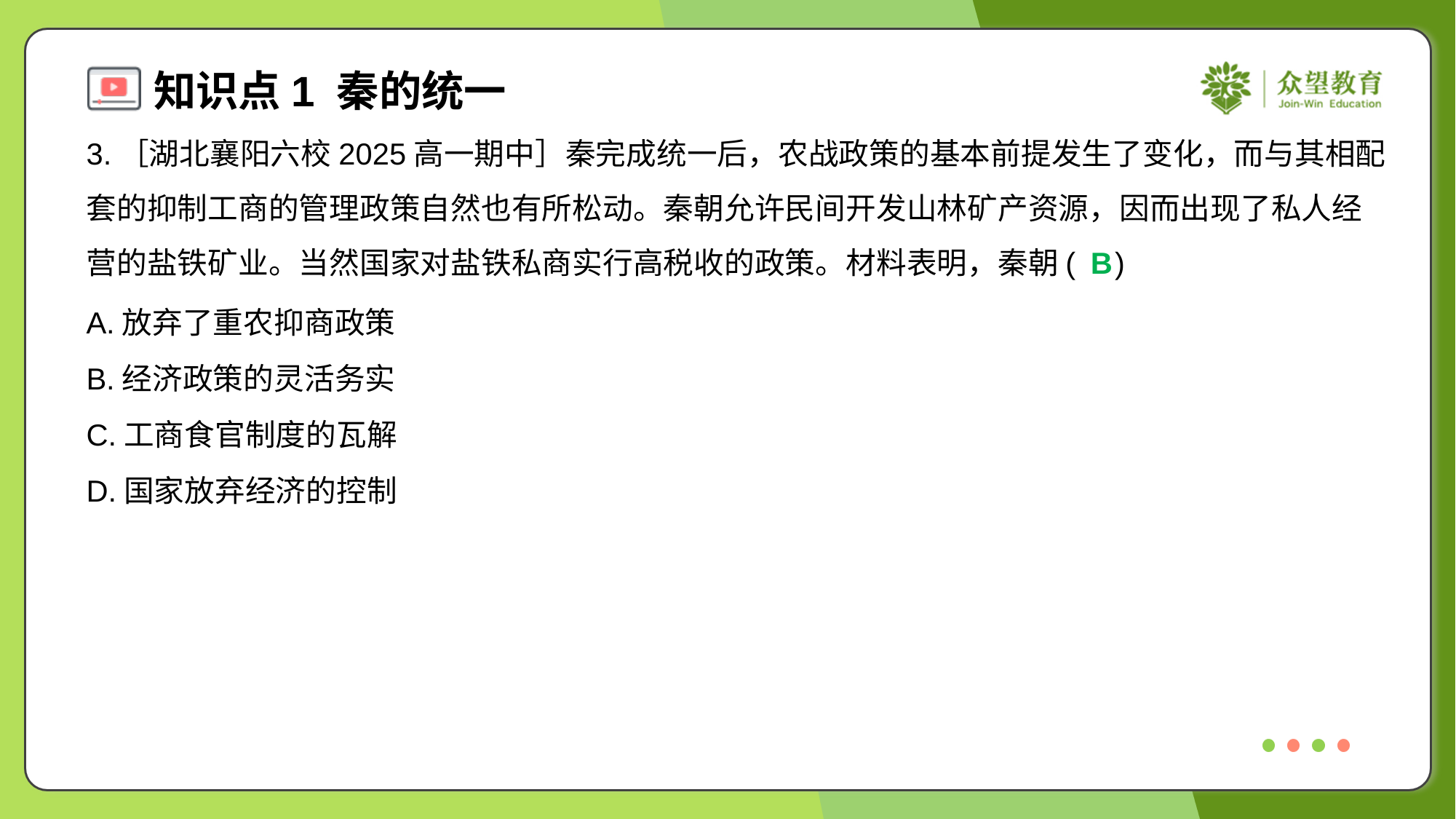

3.［湖北襄阳六校2025高一期中］秦完成统一后，农战政策的基本前提发生了变化，而与其相配
套的抑制工商的管理政策自然也有所松动。秦朝允许民间开发山林矿产资源，因而出现了私人经
营的盐铁矿业。当然国家对盐铁私商实行高税收的政策。材料表明，秦朝(     )
B
A.放弃了重农抑商政策
B.经济政策的灵活务实
C.工商食官制度的瓦解
D.国家放弃经济的控制